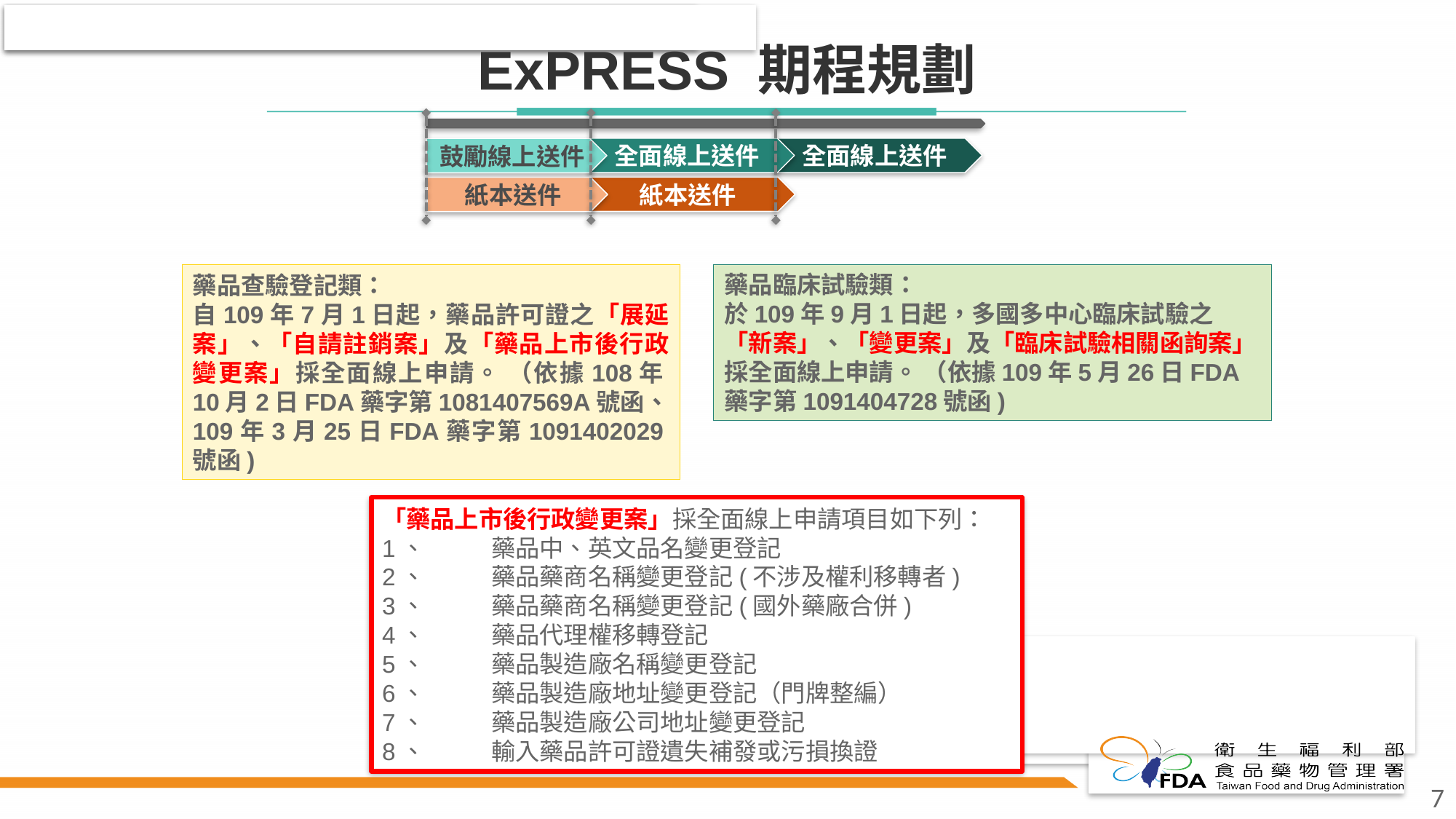

# ExPRESS 期程規劃

全面線上送件
全面線上送件
鼓勵線上送件
紙本送件
紙本送件
藥品臨床試驗類：
於109年9月1日起，多國多中心臨床試驗之「新案」、「變更案」及「臨床試驗相關函詢案」採全面線上申請。 （依據109年5月26日FDA藥字第1091404728號函)
藥品查驗登記類：
自109年7月1日起，藥品許可證之「展延案」、「自請註銷案」及「藥品上市後行政變更案」採全面線上申請。 （依據108年10月2日FDA藥字第1081407569A號函、109年3月25日FDA藥字第1091402029號函)
「藥品上市後行政變更案」採全面線上申請項目如下列：
1、	藥品中、英文品名變更登記
2、	藥品藥商名稱變更登記(不涉及權利移轉者)
3、	藥品藥商名稱變更登記(國外藥廠合併)
4、	藥品代理權移轉登記
5、	藥品製造廠名稱變更登記
6、	藥品製造廠地址變更登記（門牌整編）
7、	藥品製造廠公司地址變更登記
8、	輸入藥品許可證遺失補發或污損換證